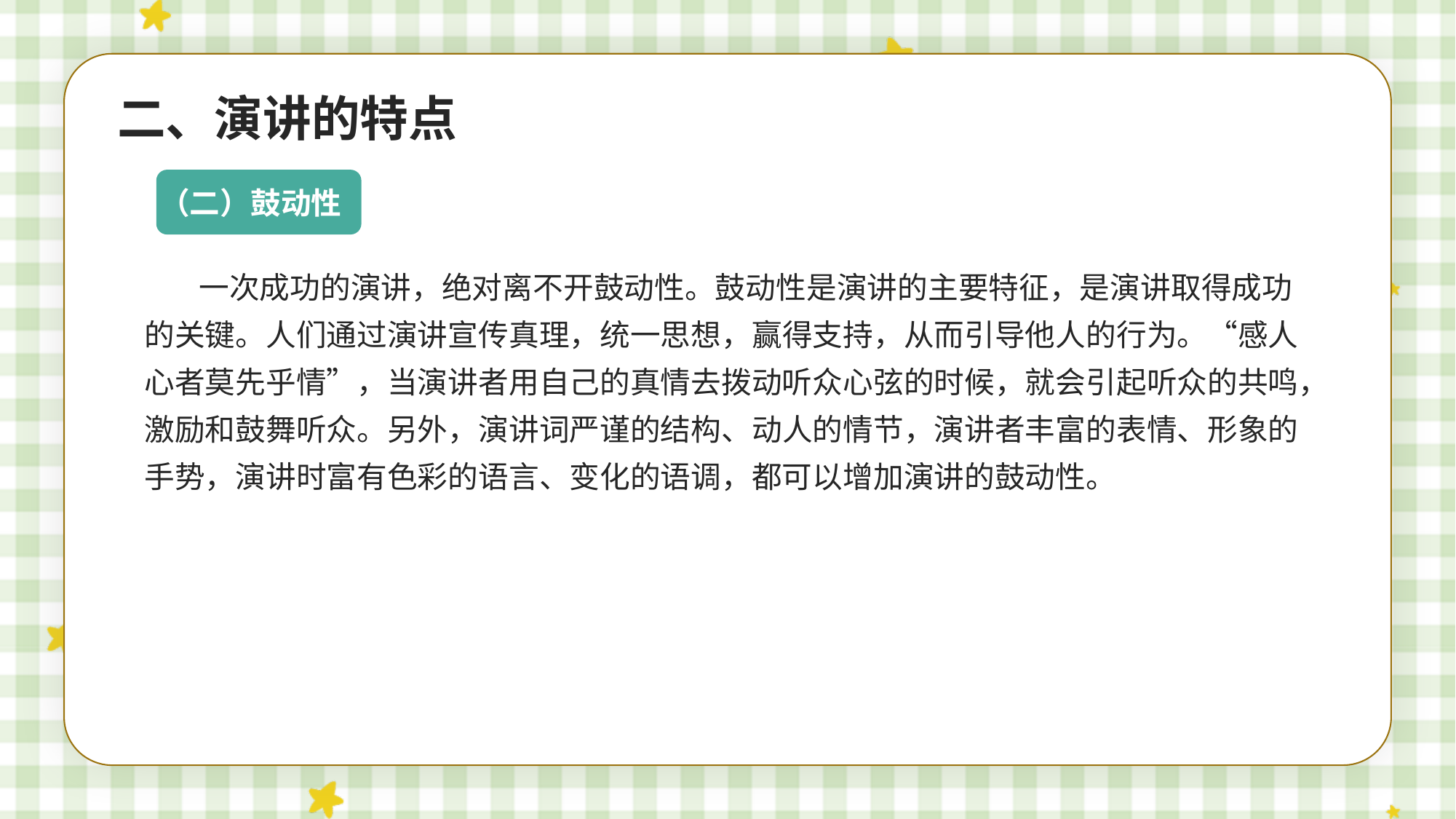

二、演讲的特点
（二）鼓动性
一次成功的演讲，绝对离不开鼓动性。鼓动性是演讲的主要特征，是演讲取得成功的关键。人们通过演讲宣传真理，统一思想，赢得支持，从而引导他人的行为。“感人心者莫先乎情”，当演讲者用自己的真情去拨动听众心弦的时候，就会引起听众的共鸣，激励和鼓舞听众。另外，演讲词严谨的结构、动人的情节，演讲者丰富的表情、形象的手势，演讲时富有色彩的语言、变化的语调，都可以增加演讲的鼓动性。